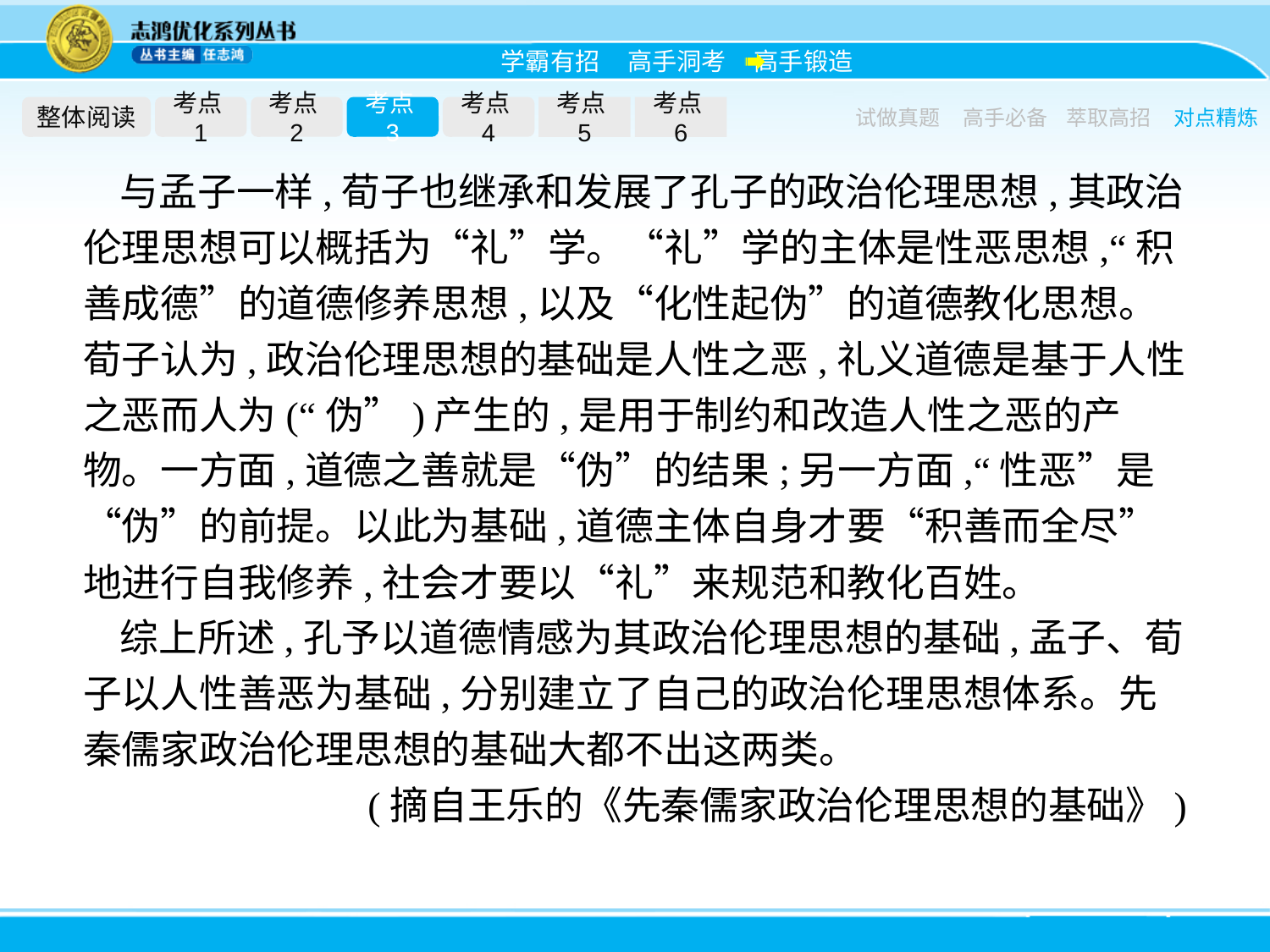

整体阅读
考点1
考点2
考点3
考点4
考点5
考点6
试做真题
高手必备
萃取高招
对点精炼
与孟子一样,荀子也继承和发展了孔子的政治伦理思想,其政治伦理思想可以概括为“礼”学。“礼”学的主体是性恶思想,“积善成德”的道德修养思想,以及“化性起伪”的道德教化思想。荀子认为,政治伦理思想的基础是人性之恶,礼义道德是基于人性之恶而人为(“伪”)产生的,是用于制约和改造人性之恶的产物。一方面,道德之善就是“伪”的结果;另一方面,“性恶”是“伪”的前提。以此为基础,道德主体自身才要“积善而全尽”地进行自我修养,社会才要以“礼”来规范和教化百姓。
综上所述,孔予以道德情感为其政治伦理思想的基础,孟子、荀子以人性善恶为基础,分别建立了自己的政治伦理思想体系。先秦儒家政治伦理思想的基础大都不出这两类。
(摘自王乐的《先秦儒家政治伦理思想的基础》)